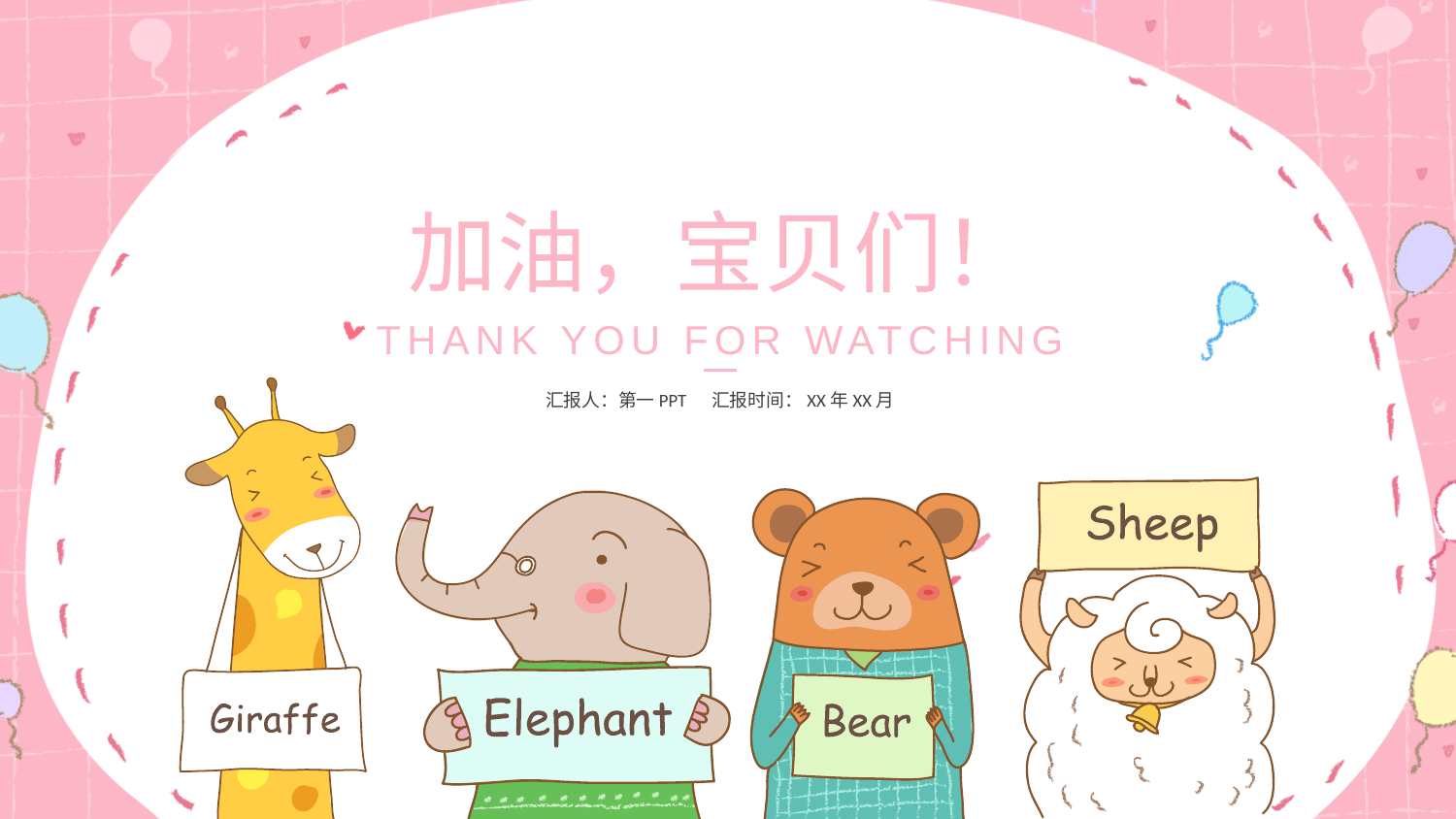

加油，宝贝们！
THANK YOU FOR WATCHING
汇报人：第一PPT     汇报时间：XX年XX月